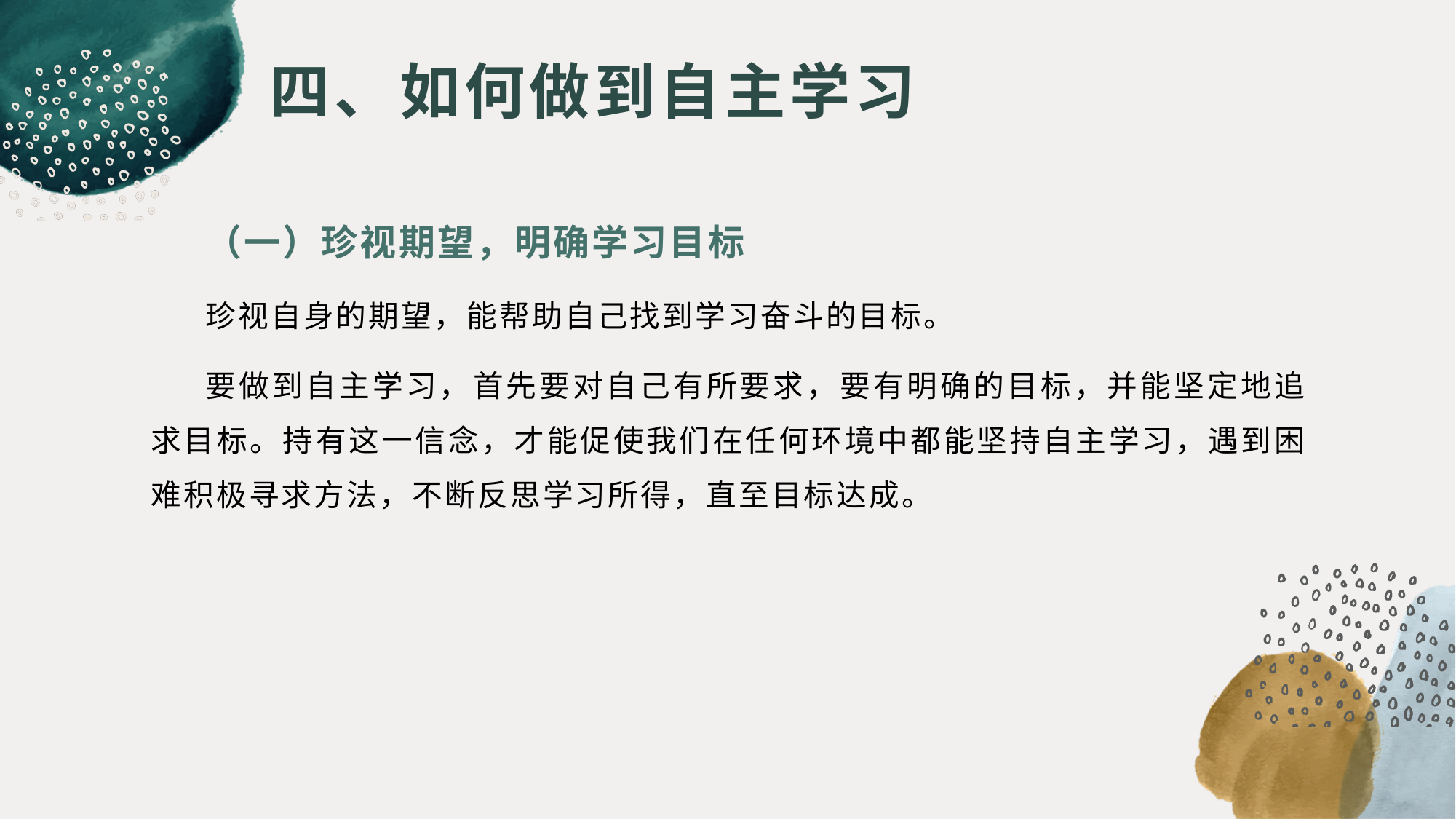

# 四、如何做到自主学习
（一）珍视期望，明确学习目标
珍视自身的期望，能帮助自己找到学习奋斗的目标。
要做到自主学习，首先要对自己有所要求，要有明确的目标，并能坚定地追求目标。持有这一信念，才能促使我们在任何环境中都能坚持自主学习，遇到困难积极寻求方法，不断反思学习所得，直至目标达成。